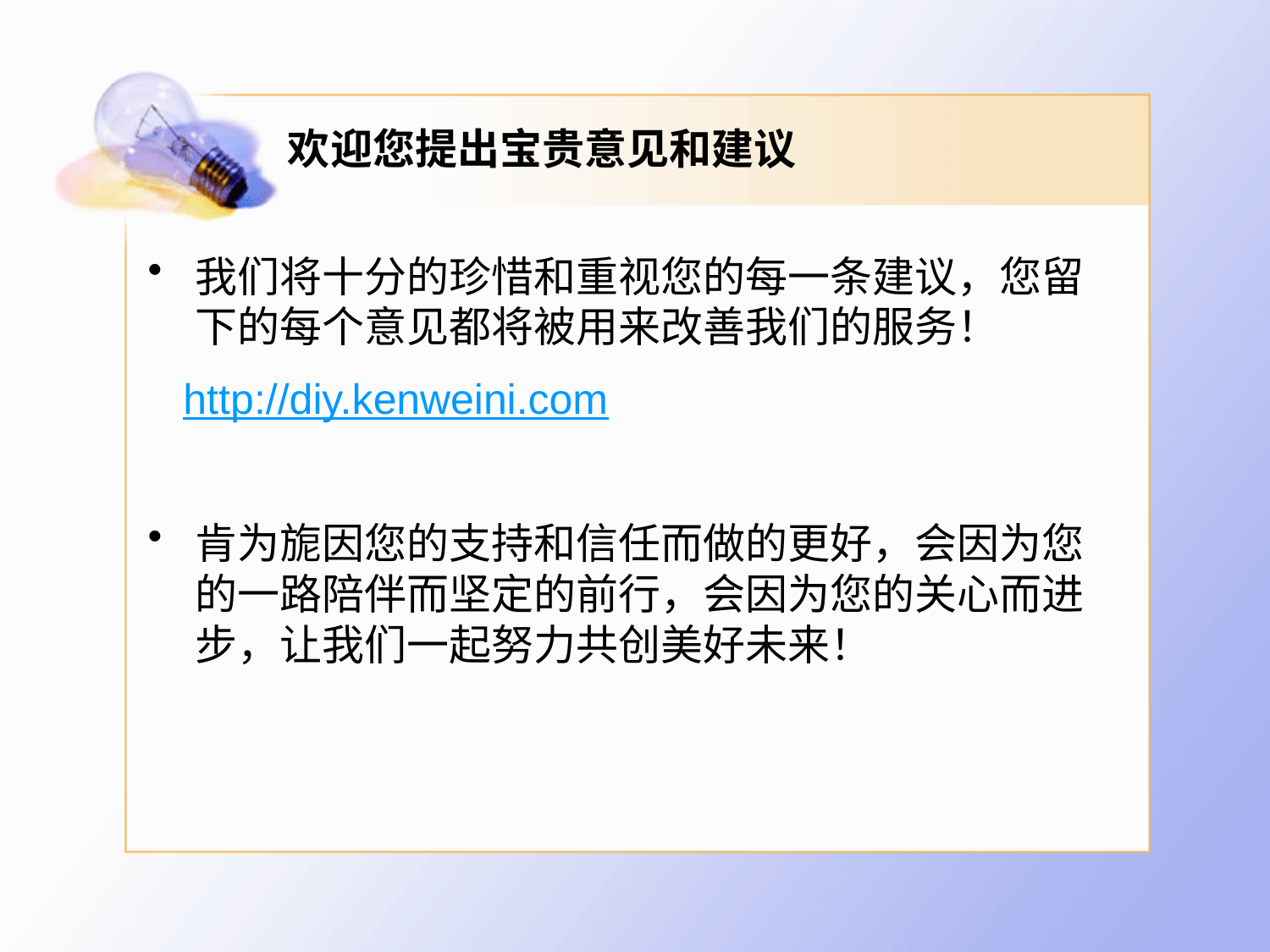

# 欢迎您提出宝贵意见和建议
我们将十分的珍惜和重视您的每一条建议，您留下的每个意见都将被用来改善我们的服务！
   http://diy.kenweini.com

肯为旎因您的支持和信任而做的更好，会因为您的一路陪伴而坚定的前行，会因为您的关心而进步，让我们一起努力共创美好未来！